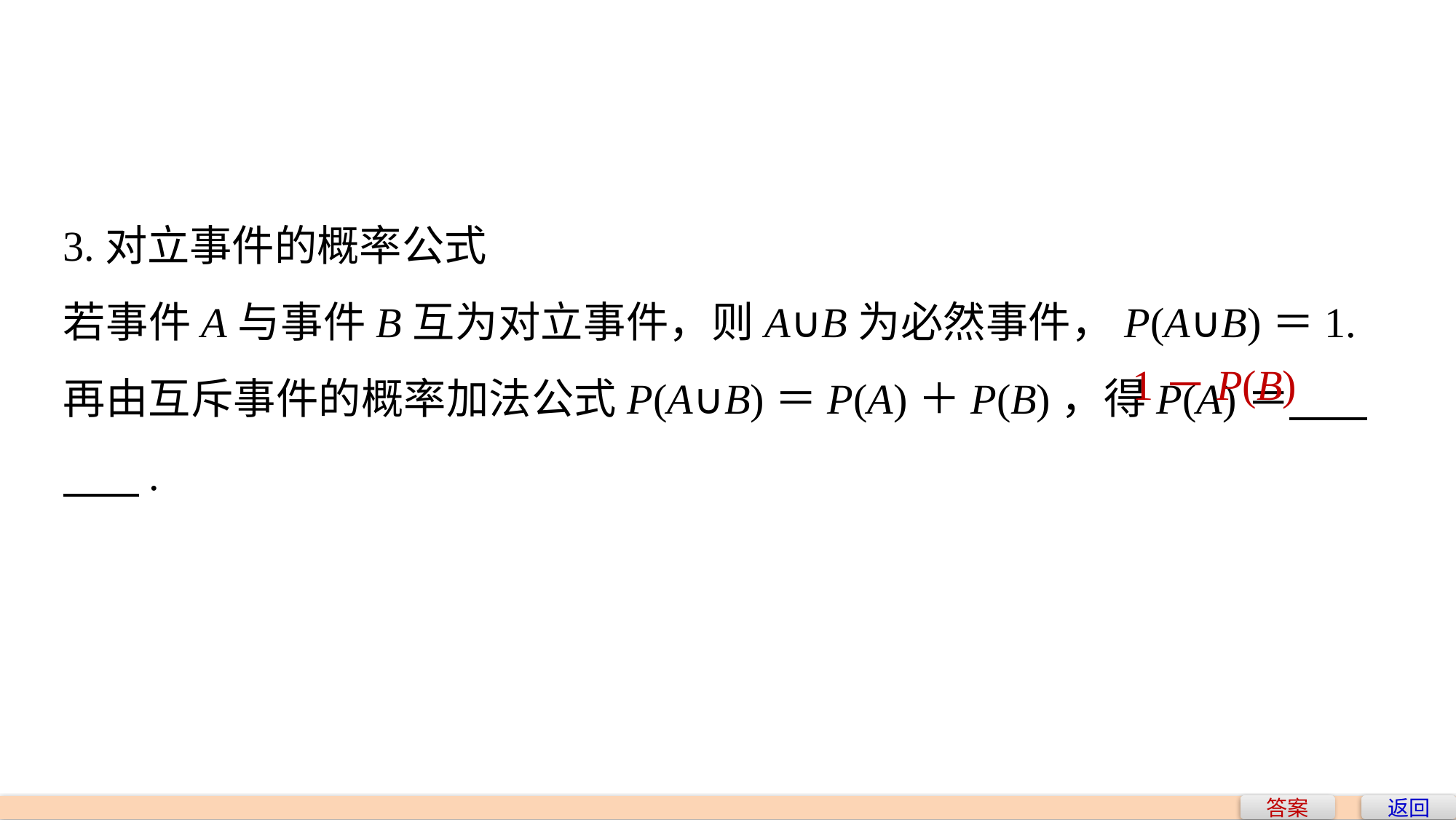

3.对立事件的概率公式
若事件A与事件B互为对立事件，则A∪B为必然事件，P(A∪B)＝1.再由互斥事件的概率加法公式P(A∪B)＝P(A)＋P(B)，得P(A)＝                 .
1－P(B)
答案
返回